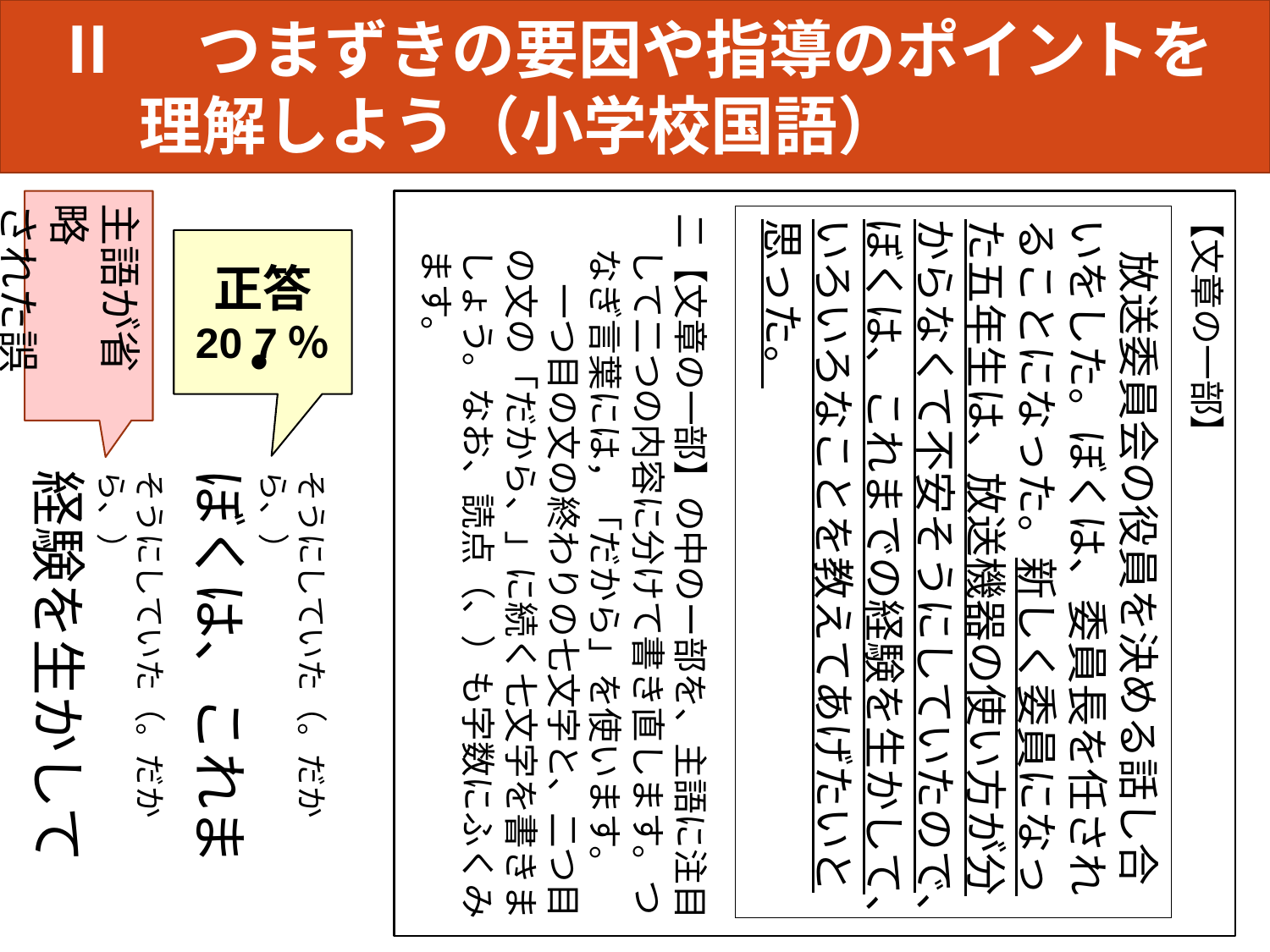

Ⅱ　つまずきの要因や指導のポイントを
　　理解しよう（小学校国語）

主語が省略
された誤答

【文章の一部】
二【文章の一部】の中のー部を、主語に注目
　して二つの内容に分けて書き直します。つ
　なぎ言葉には，「だから」を使います。
　　一つ目の文の終わりの七文字と、二つ目
　の文の「だから、」に続く七文字を書きま
　しょう。なお、読点（、）も字数にふくみ
　ます。
　放送委員会の役員を決める話し合いをした。ぼくは、委員長を任されることになった。新しく委員になった五年生は、放送機器の使い方が分からなくて不安そうにしていたので、ぼくは、これまでの経験を生かして、いろいろなことを教えてあげたいと思った。
正答
20 7％
.
そうにしていた（。だから、）
経験を生かして
そうにしていた（。だから、）
ぼくは、これま